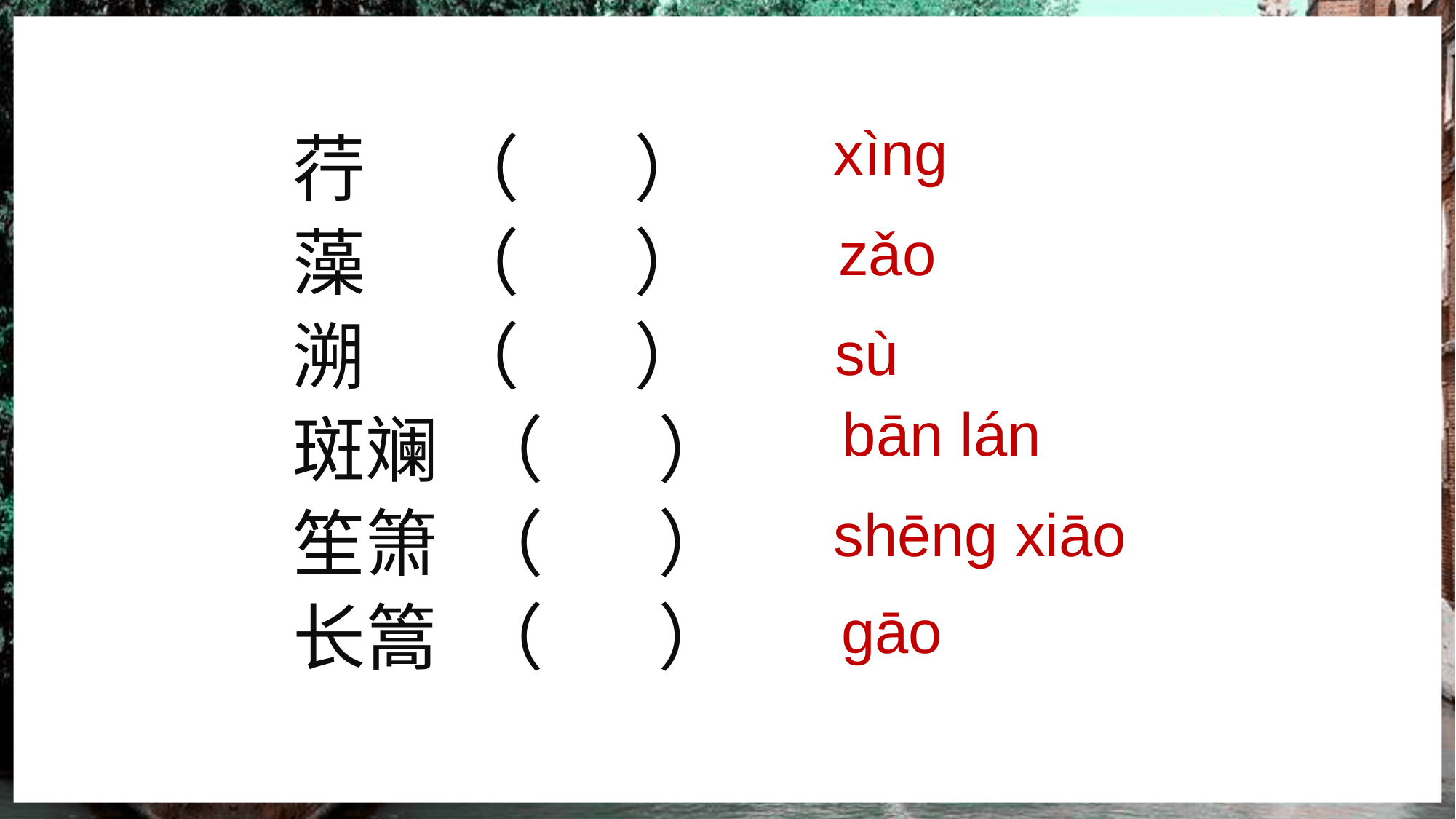

xìng
荇     （       ）
藻     （       ）
溯     （       ）
斑斓  （       ）
笙箫  （       ）
长篙  （       ）

zǎo
sù
bān lán
shēng xiāo
gāo